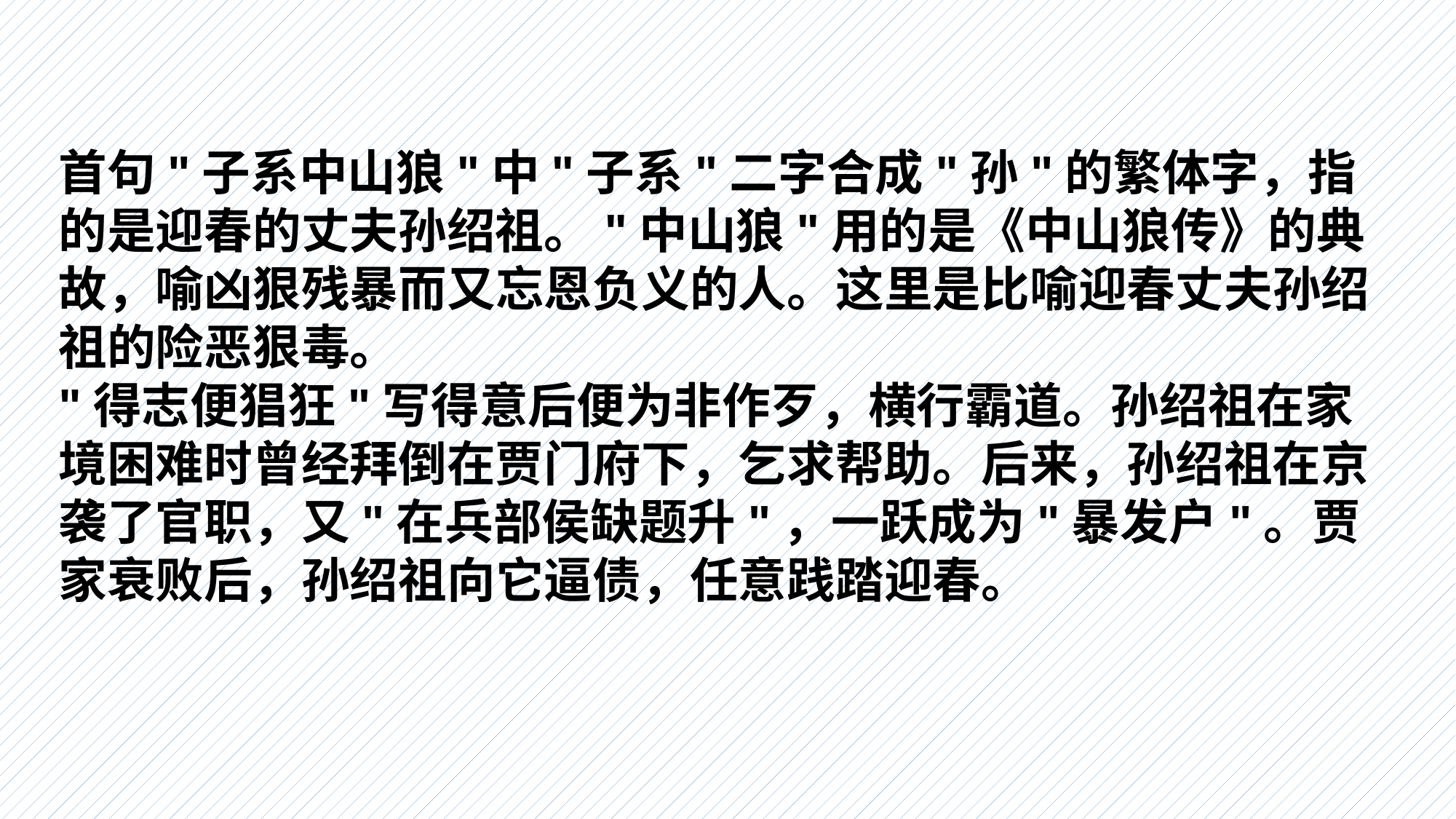

首句"子系中山狼"中"子系"二字合成"孙"的繁体字，指的是迎春的丈夫孙绍祖。"中山狼"用的是《中山狼传》的典故，喻凶狠残暴而又忘恩负义的人。这里是比喻迎春丈夫孙绍祖的险恶狠毒。
"得志便猖狂"写得意后便为非作歹，横行霸道。孙绍祖在家境困难时曾经拜倒在贾门府下，乞求帮助。后来，孙绍祖在京袭了官职，又"在兵部侯缺题升"，一跃成为"暴发户"。贾家衰败后，孙绍祖向它逼债，任意践踏迎春。